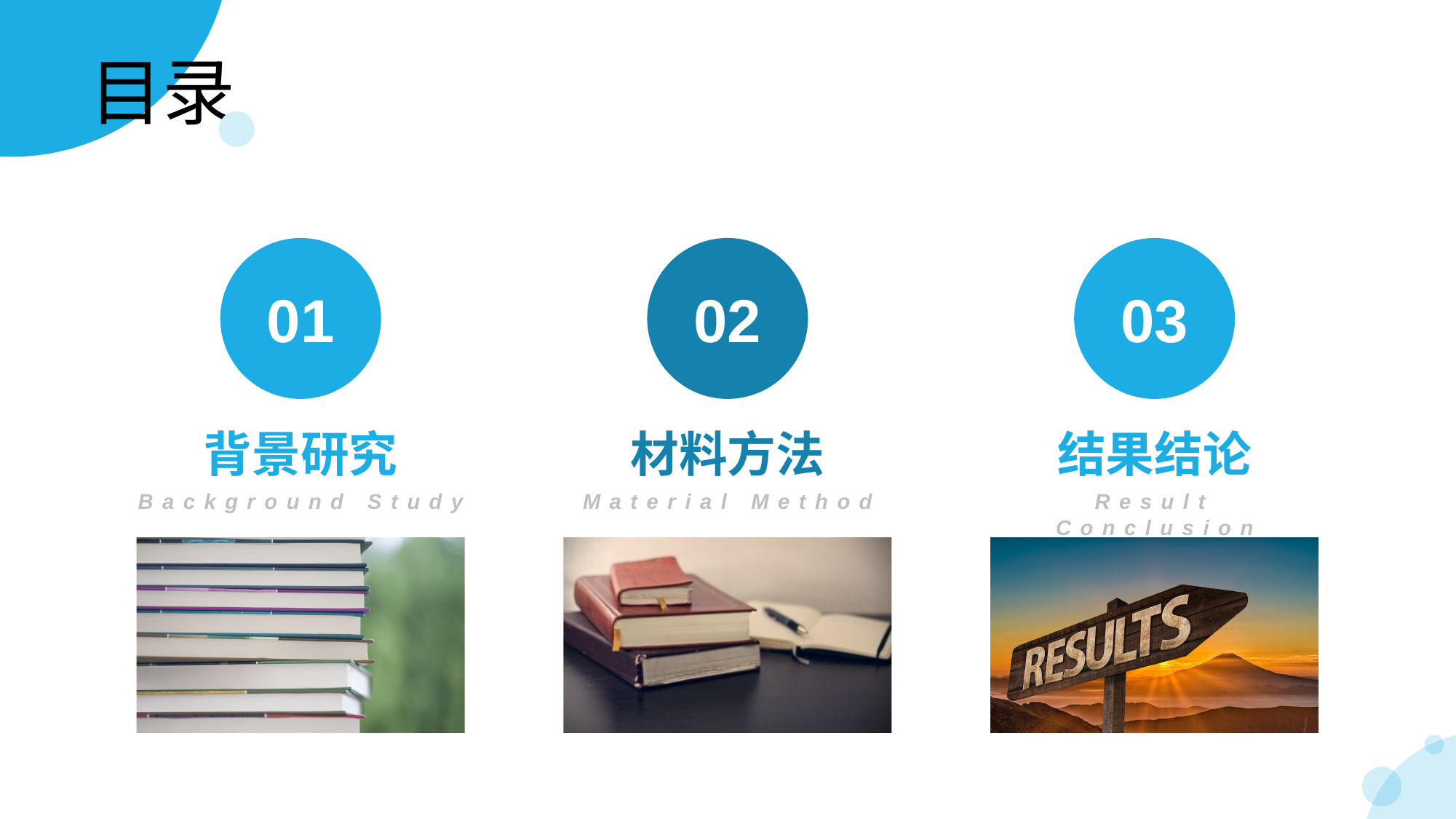

# 目录

01

02

03
背景研究
材料方法
结果结论
Background Study
Material Method
Result Conclusion